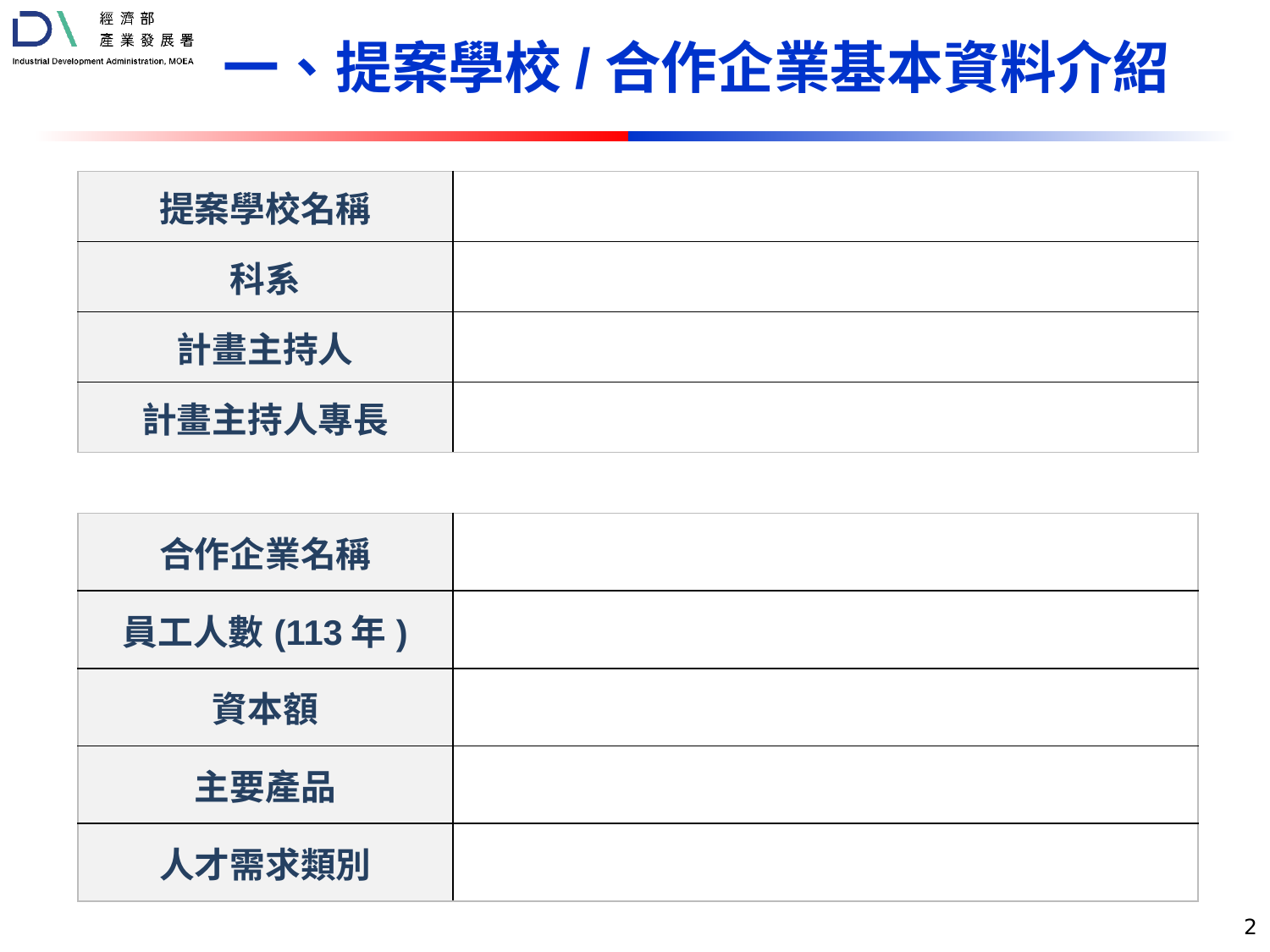

一、提案學校/合作企業基本資料介紹
| 提案學校名稱 |  |
| --- | --- |
| 科系 |  |
| 計畫主持人 |  |
| 計畫主持人專長 |  |
| 合作企業名稱 |  |
| --- | --- |
| 員工人數(113年) |  |
| 資本額 |  |
| 主要產品 |  |
| 人才需求類別 |  |
2